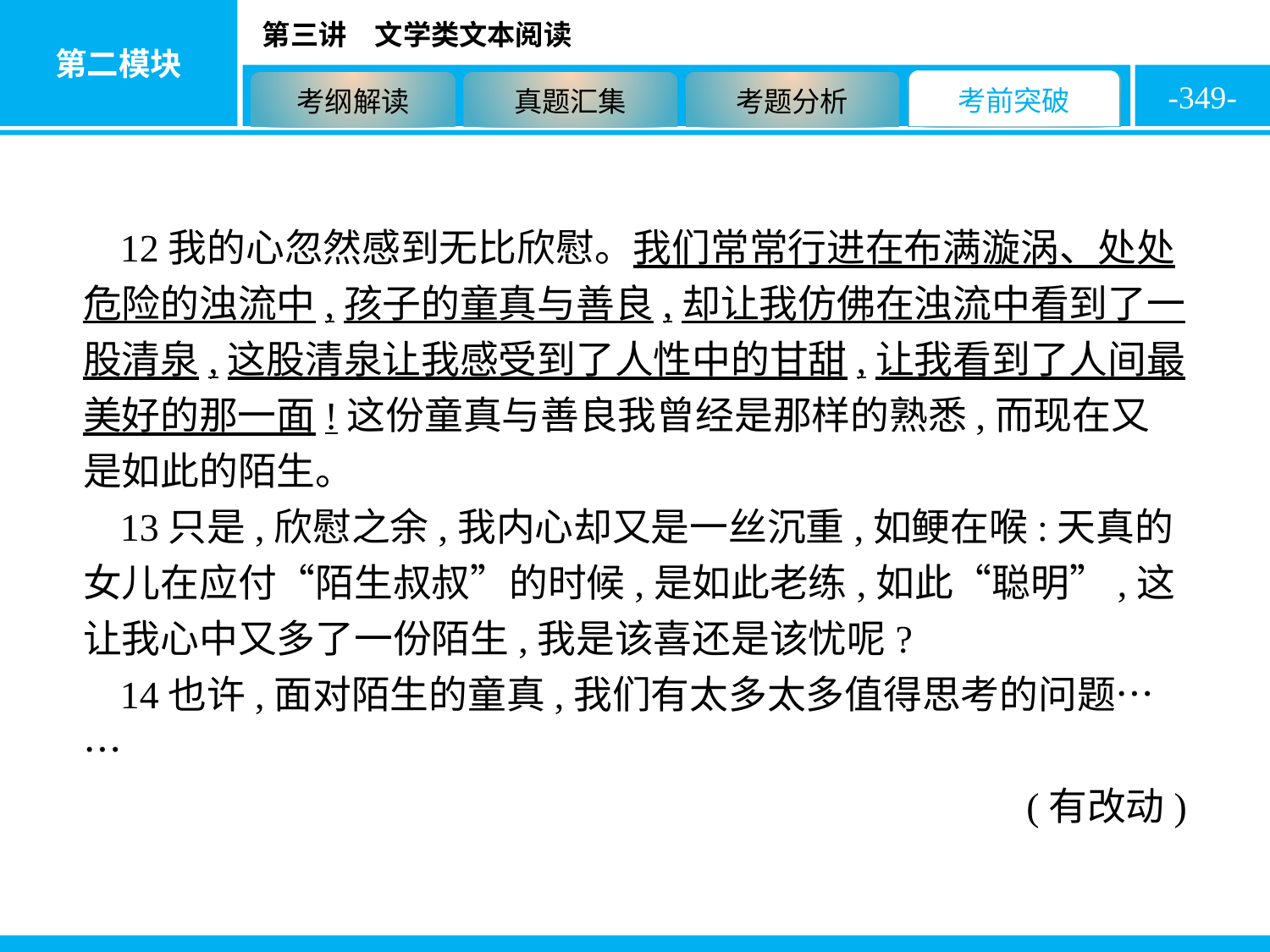

-349-
12我的心忽然感到无比欣慰。我们常常行进在布满漩涡、处处危险的浊流中,孩子的童真与善良,却让我仿佛在浊流中看到了一股清泉,这股清泉让我感受到了人性中的甘甜,让我看到了人间最美好的那一面!这份童真与善良我曾经是那样的熟悉,而现在又是如此的陌生。
13只是,欣慰之余,我内心却又是一丝沉重,如鲠在喉:天真的女儿在应付“陌生叔叔”的时候,是如此老练,如此“聪明”,这让我心中又多了一份陌生,我是该喜还是该忧呢?
14也许,面对陌生的童真,我们有太多太多值得思考的问题……
(有改动)